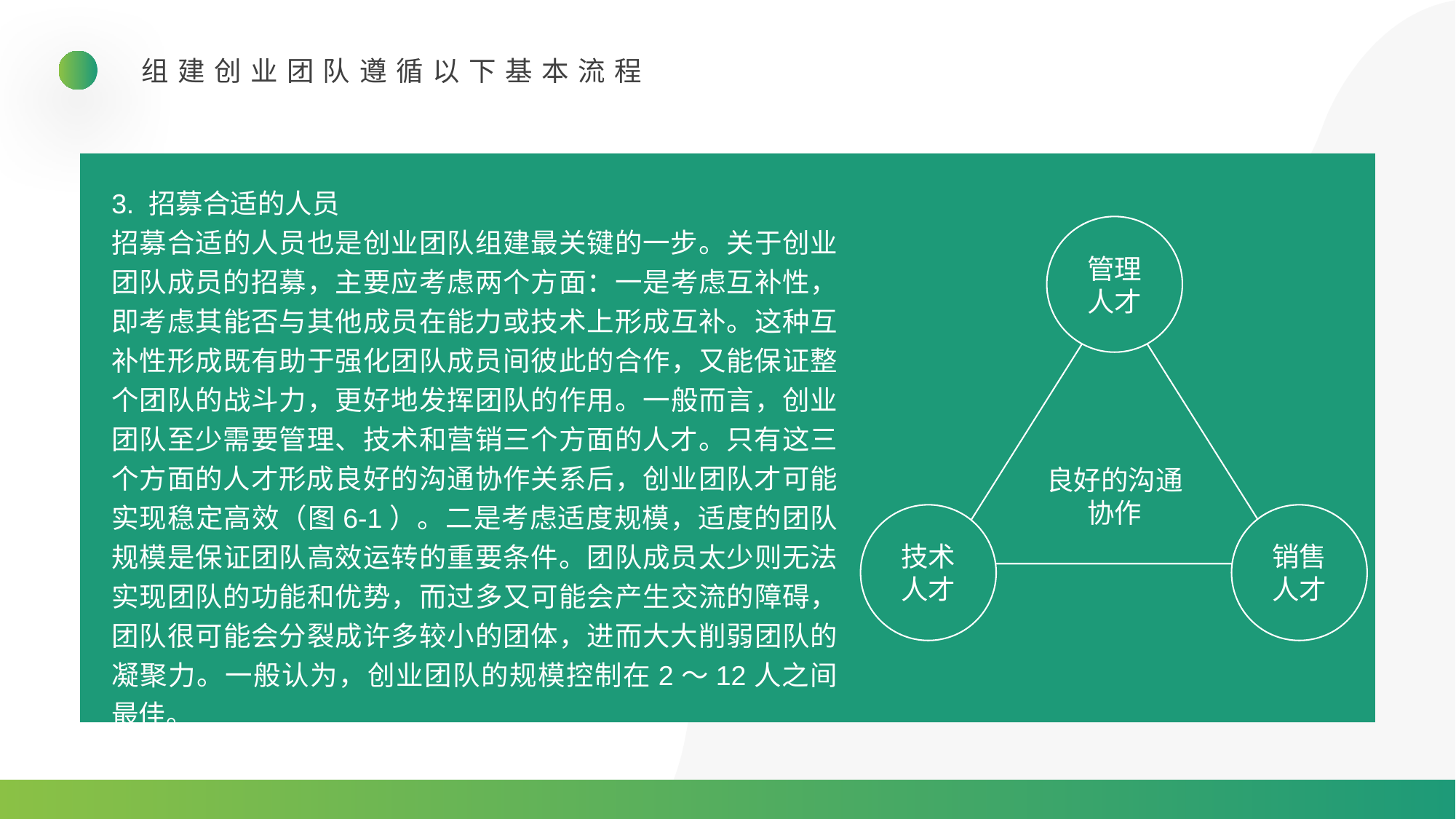

组建创业团队遵循以下基本流程

3. 招募合适的人员
招募合适的人员也是创业团队组建最关键的一步。关于创业团队成员的招募，主要应考虑两个方面：一是考虑互补性，即考虑其能否与其他成员在能力或技术上形成互补。这种互补性形成既有助于强化团队成员间彼此的合作，又能保证整个团队的战斗力，更好地发挥团队的作用。一般而言，创业团队至少需要管理、技术和营销三个方面的人才。只有这三个方面的人才形成良好的沟通协作关系后，创业团队才可能实现稳定高效（图6-1）。二是考虑适度规模，适度的团队规模是保证团队高效运转的重要条件。团队成员太少则无法实现团队的功能和优势，而过多又可能会产生交流的障碍，团队很可能会分裂成许多较小的团体，进而大大削弱团队的凝聚力。一般认为，创业团队的规模控制在2～12人之间最佳。
管理人才
良好的沟通协作
技术人才
销售人才